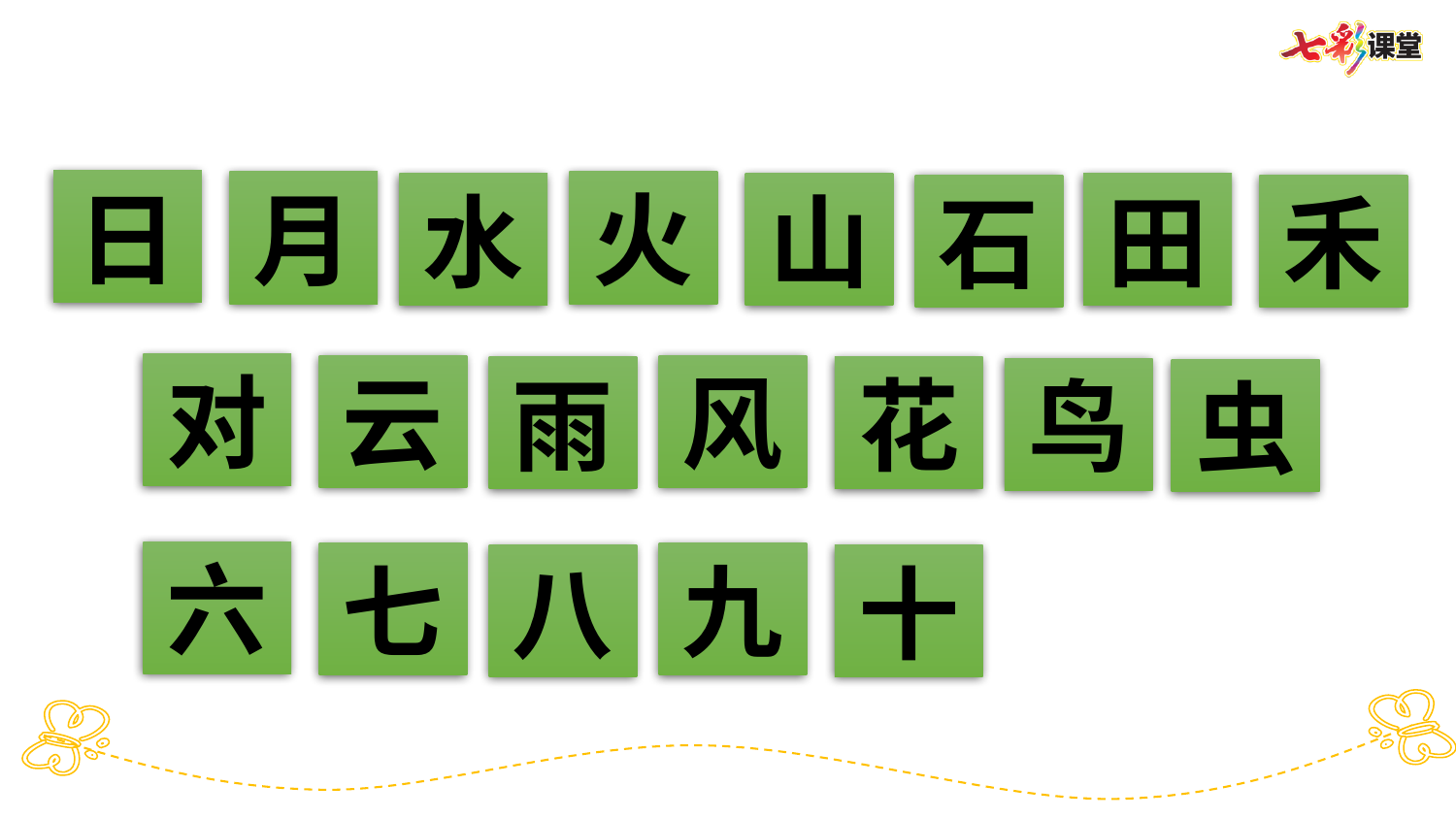

日
月
火
水
山
田
石
禾
对
云
风
雨
花
鸟
虫
六
七
九
八
十